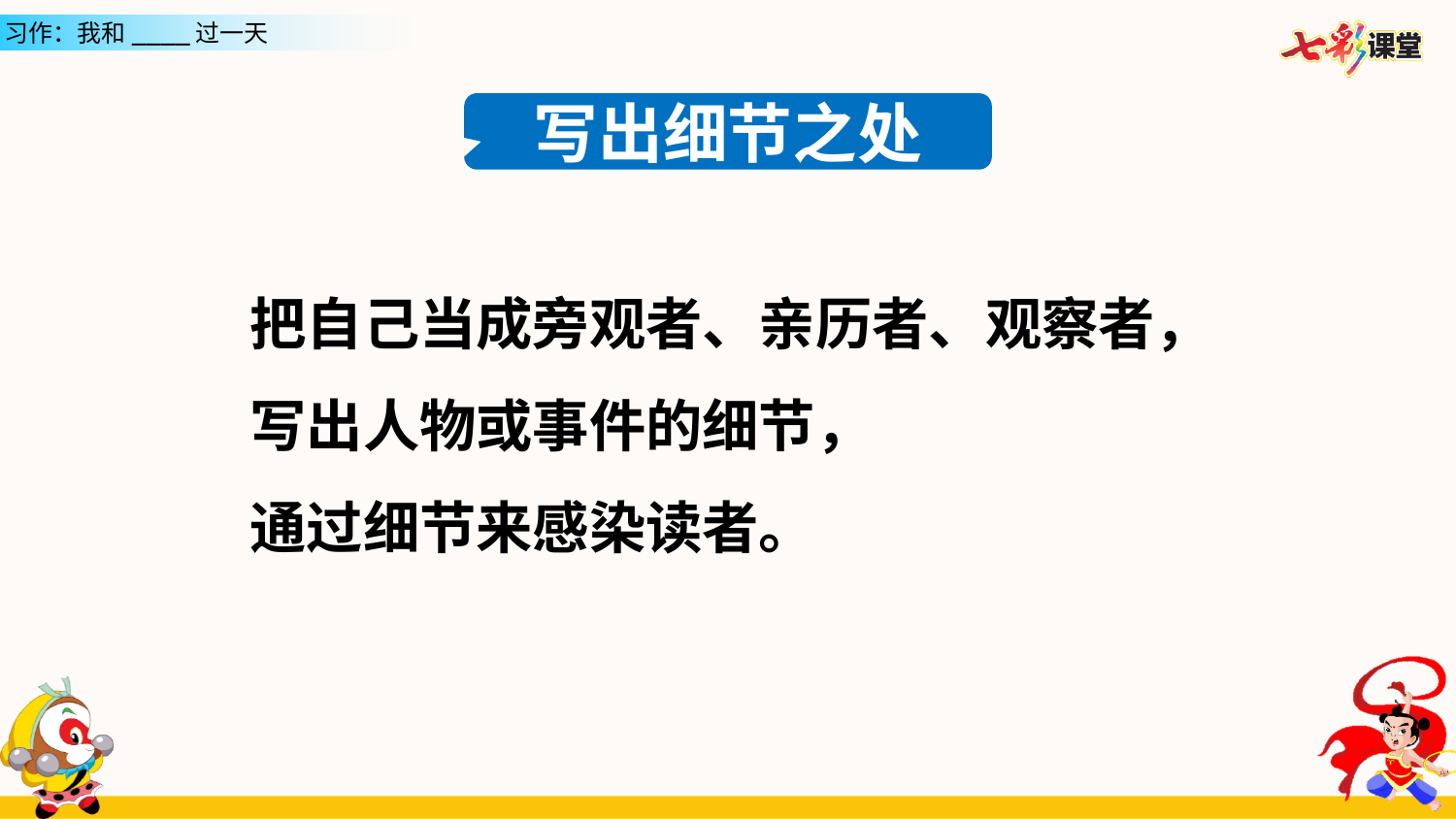

写出细节之处
把自己当成旁观者、亲历者、观察者，
写出人物或事件的细节，
通过细节来感染读者。